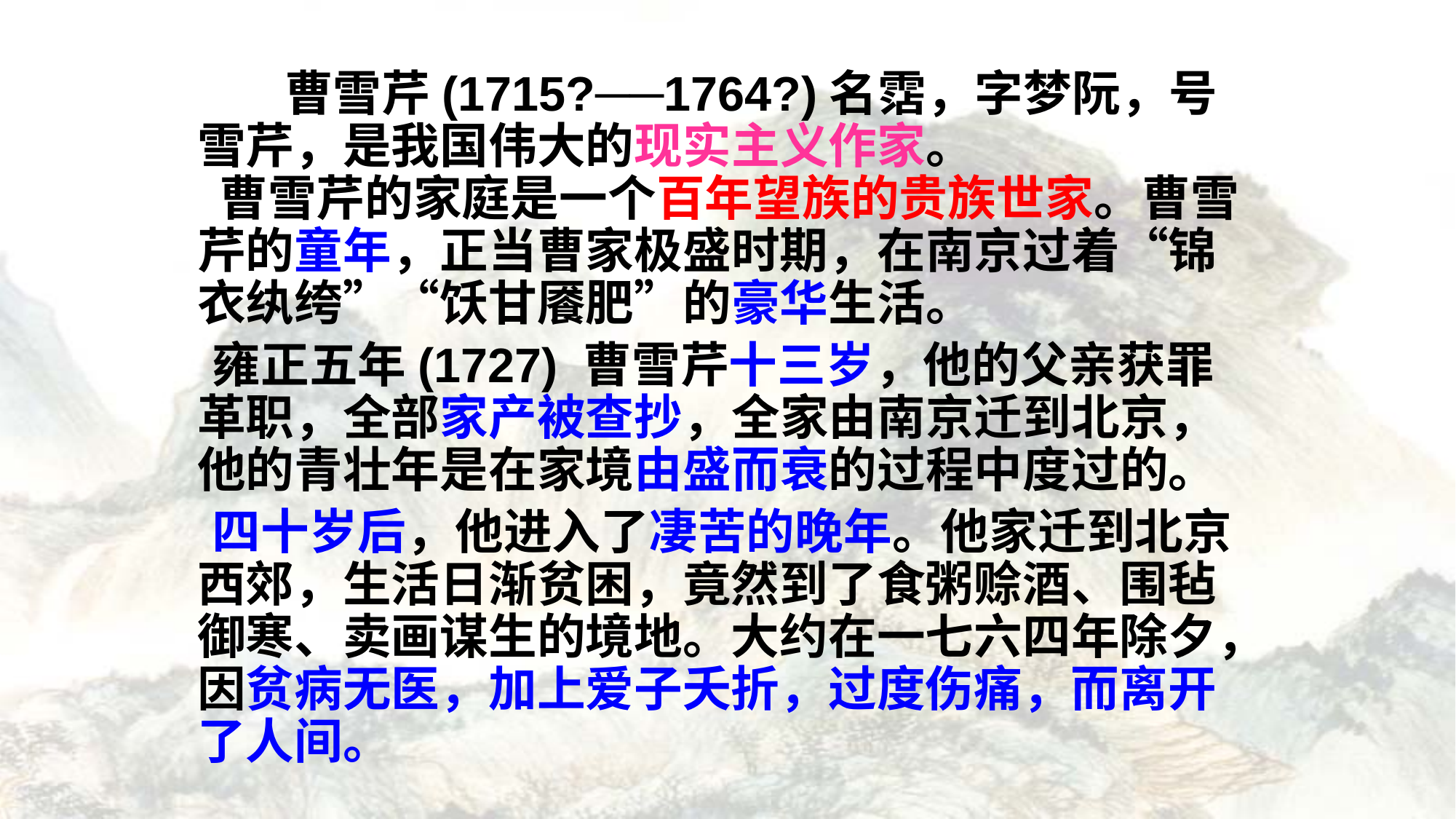

曹雪芹(1715?──1764?)名霑，字梦阮，号雪芹，是我国伟大的现实主义作家。
  曹雪芹的家庭是一个百年望族的贵族世家。曹雪芹的童年，正当曹家极盛时期，在南京过着“锦衣纨绔”“饫甘餍肥”的豪华生活。
    雍正五年(1727) 曹雪芹十三岁，他的父亲获罪革职，全部家产被查抄，全家由南京迁到北京，他的青壮年是在家境由盛而衰的过程中度过的。
    四十岁后，他进入了凄苦的晚年。他家迁到北京西郊，生活日渐贫困，竟然到了食粥赊酒、围毡御寒、卖画谋生的境地。大约在一七六四年除夕，因贫病无医，加上爱子夭折，过度伤痛，而离开了人间。